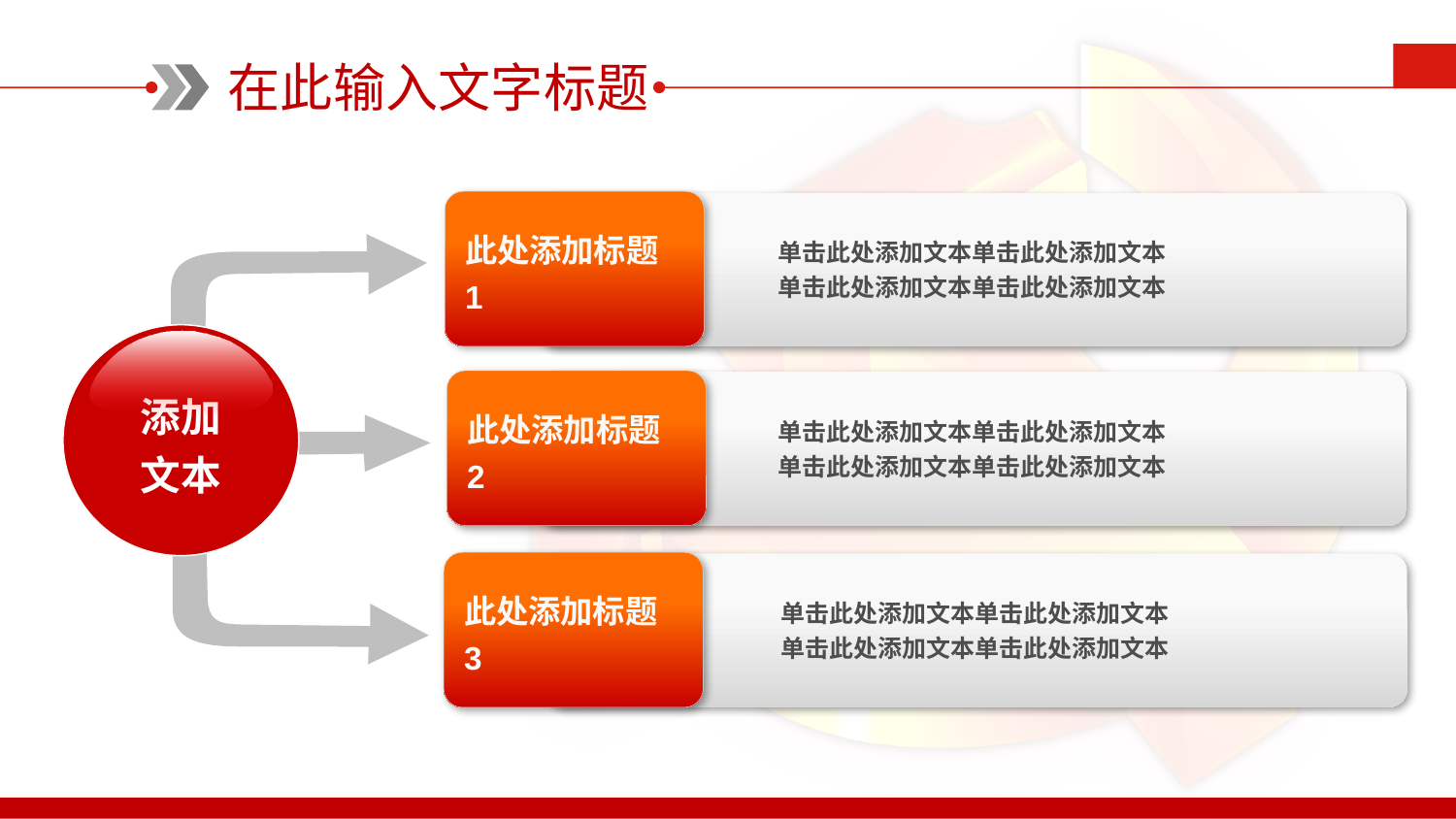

在此输入文字标题

此处添加标题1

单击此处添加文本单击此处添加文本
单击此处添加文本单击此处添加文本

添加
文本

此处添加标题2

单击此处添加文本单击此处添加文本
单击此处添加文本单击此处添加文本

此处添加标题3

单击此处添加文本单击此处添加文本
单击此处添加文本单击此处添加文本